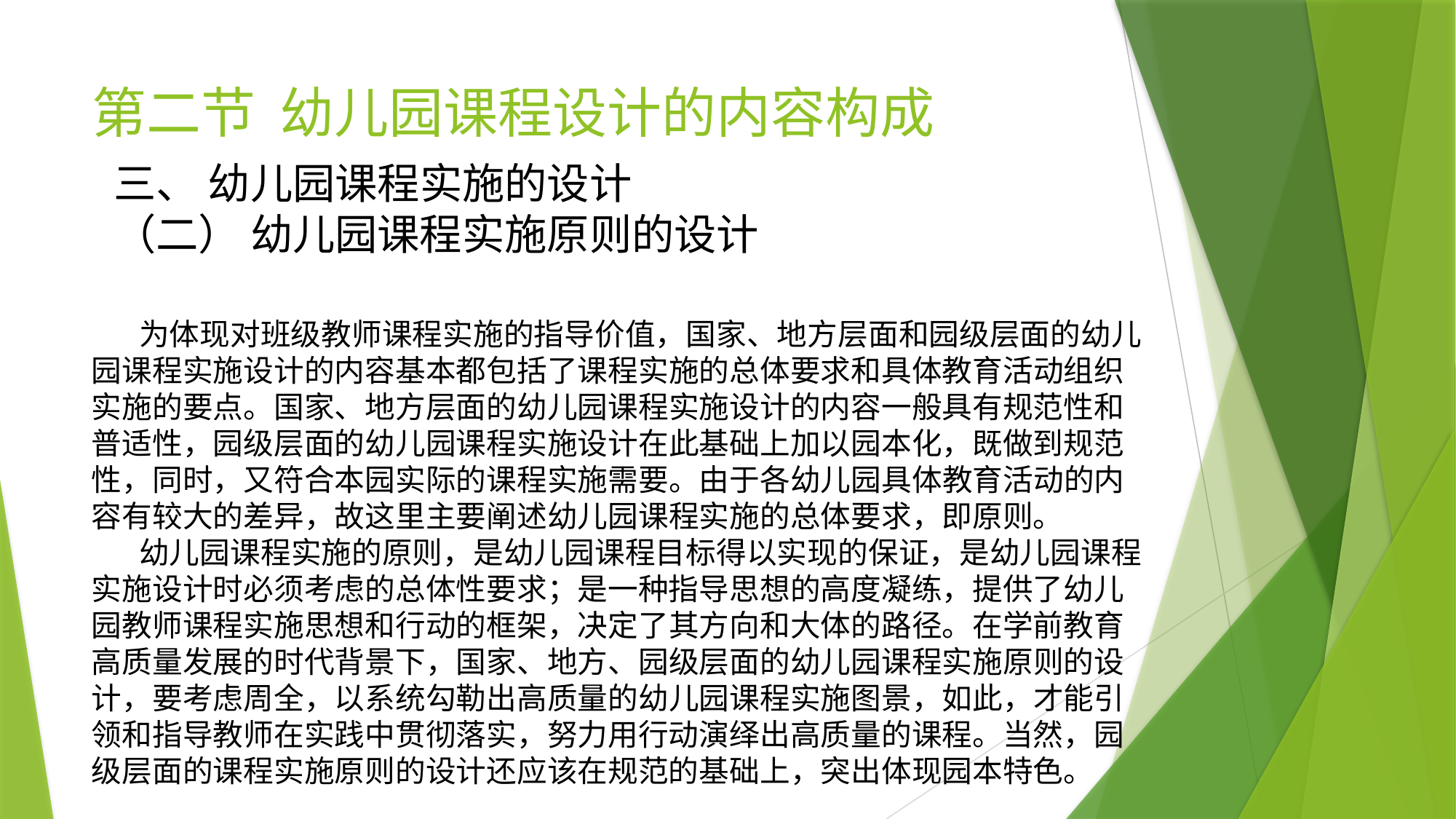

# 第二节  幼儿园课程设计的内容构成
三、 幼儿园课程实施的设计
（二） 幼儿园课程实施原则的设计
      为体现对班级教师课程实施的指导价值，国家、地方层面和园级层面的幼儿园课程实施设计的内容基本都包括了课程实施的总体要求和具体教育活动组织实施的要点。国家、地方层面的幼儿园课程实施设计的内容一般具有规范性和普适性，园级层面的幼儿园课程实施设计在此基础上加以园本化，既做到规范性，同时，又符合本园实际的课程实施需要。由于各幼儿园具体教育活动的内容有较大的差异，故这里主要阐述幼儿园课程实施的总体要求，即原则。
      幼儿园课程实施的原则，是幼儿园课程目标得以实现的保证，是幼儿园课程实施设计时必须考虑的总体性要求；是一种指导思想的高度凝练，提供了幼儿园教师课程实施思想和行动的框架，决定了其方向和大体的路径。在学前教育高质量发展的时代背景下，国家、地方、园级层面的幼儿园课程实施原则的设计，要考虑周全，以系统勾勒出高质量的幼儿园课程实施图景，如此，才能引领和指导教师在实践中贯彻落实，努力用行动演绎出高质量的课程。当然，园级层面的课程实施原则的设计还应该在规范的基础上，突出体现园本特色。